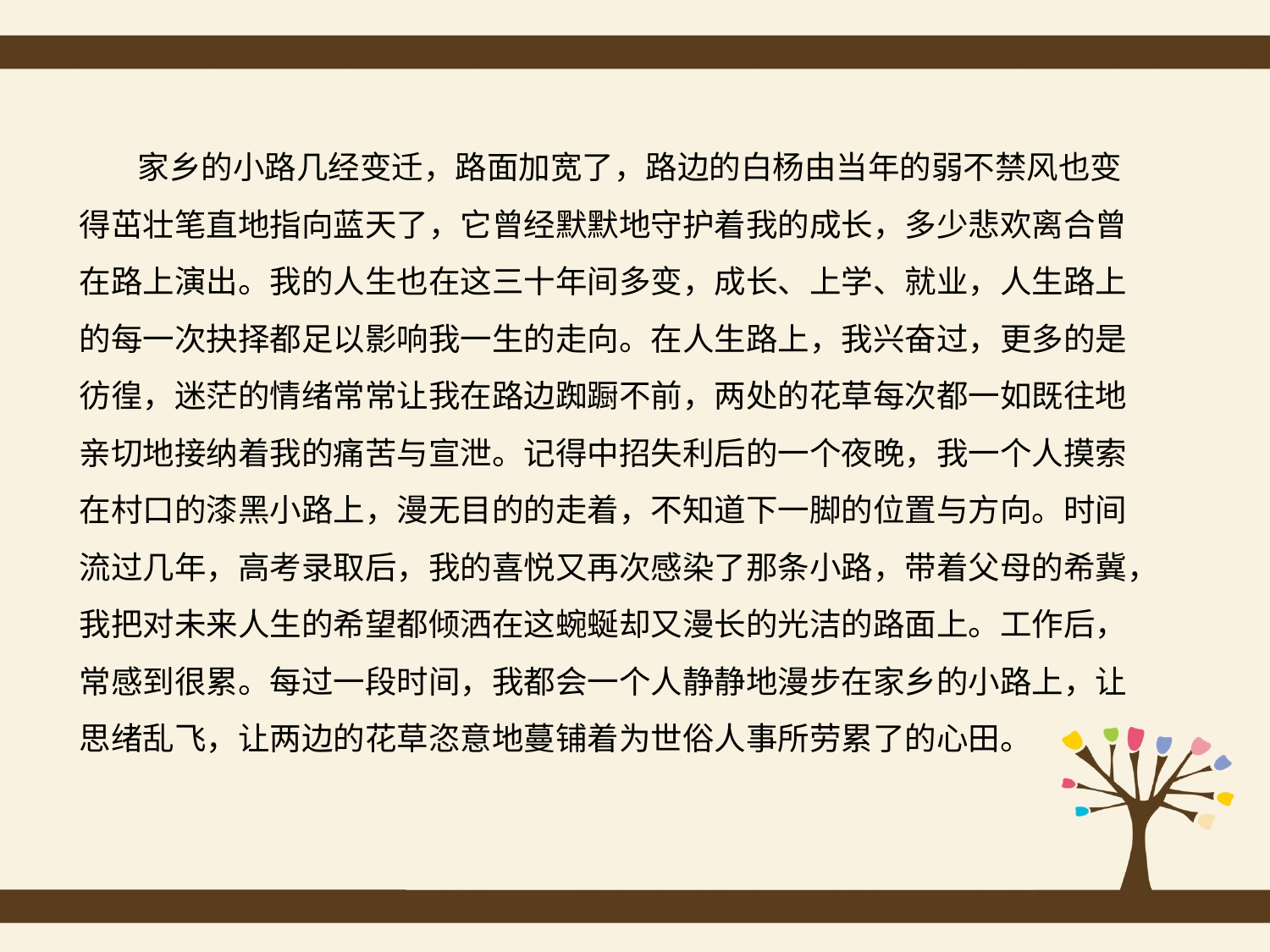

家乡的小路几经变迁，路面加宽了，路边的白杨由当年的弱不禁风也变得茁壮笔直地指向蓝天了，它曾经默默地守护着我的成长，多少悲欢离合曾在路上演出。我的人生也在这三十年间多变，成长、上学、就业，人生路上的每一次抉择都足以影响我一生的走向。在人生路上，我兴奋过，更多的是彷徨，迷茫的情绪常常让我在路边踟蹰不前，两处的花草每次都一如既往地亲切地接纳着我的痛苦与宣泄。记得中招失利后的一个夜晚，我一个人摸索在村口的漆黑小路上，漫无目的的走着，不知道下一脚的位置与方向。时间流过几年，高考录取后，我的喜悦又再次感染了那条小路，带着父母的希冀，我把对未来人生的希望都倾洒在这蜿蜒却又漫长的光洁的路面上。工作后，常感到很累。每过一段时间，我都会一个人静静地漫步在家乡的小路上，让思绪乱飞，让两边的花草恣意地蔓铺着为世俗人事所劳累了的心田。